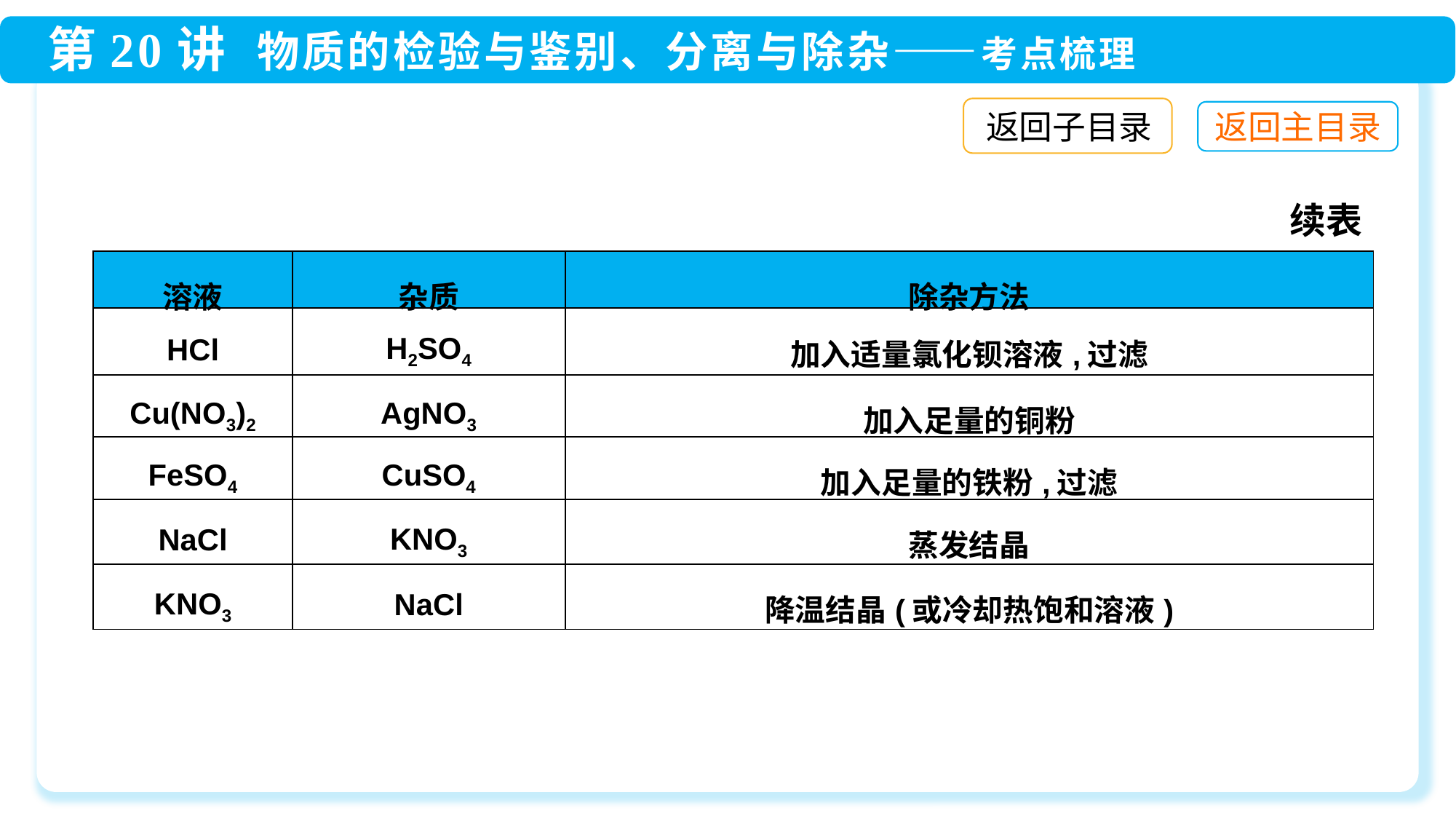

返回子目录
续表
| 溶液 | 杂质 | 除杂方法 |
| --- | --- | --- |
| HCl | H2SO4 | 加入适量氯化钡溶液,过滤 |
| Cu(NO3)2 | AgNO3 | 加入足量的铜粉 |
| FeSO4 | CuSO4 | 加入足量的铁粉,过滤 |
| NaCl | KNO3 | 蒸发结晶 |
| KNO3 | NaCl | 降温结晶(或冷却热饱和溶液) |